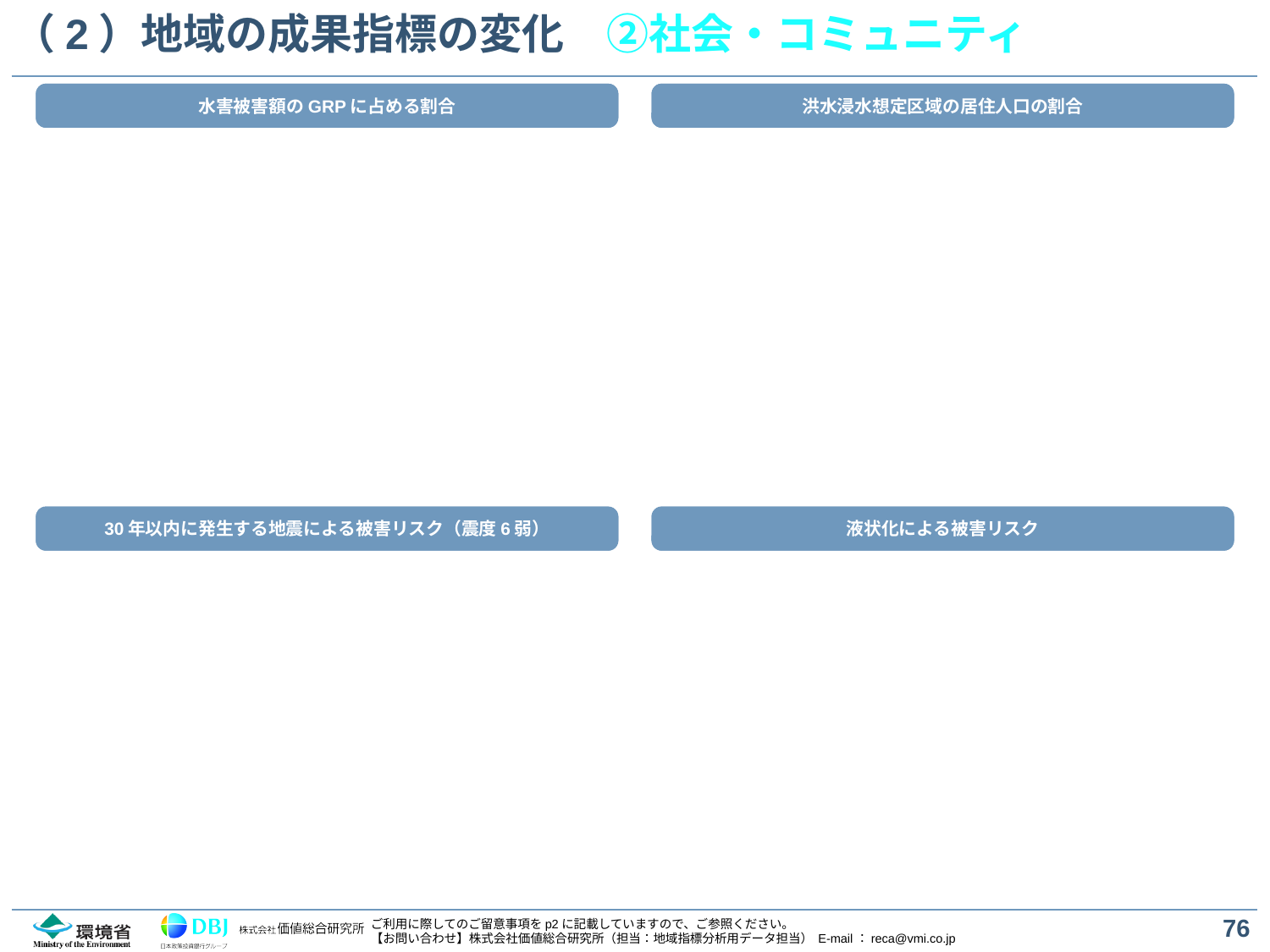

# （2）地域の成果指標の変化　②社会・コミュニティ
洪水浸水想定区域の居住人口の割合
水害被害額のGRPに占める割合
30年以内に発生する地震による被害リスク（震度6弱）
洪水浸水想定区域の居住人口の割合
液状化による被害リスク
30年以内に発生する地震による被害リスク（震度6弱）
津波による被害リスク
液状化による被害リスク
76